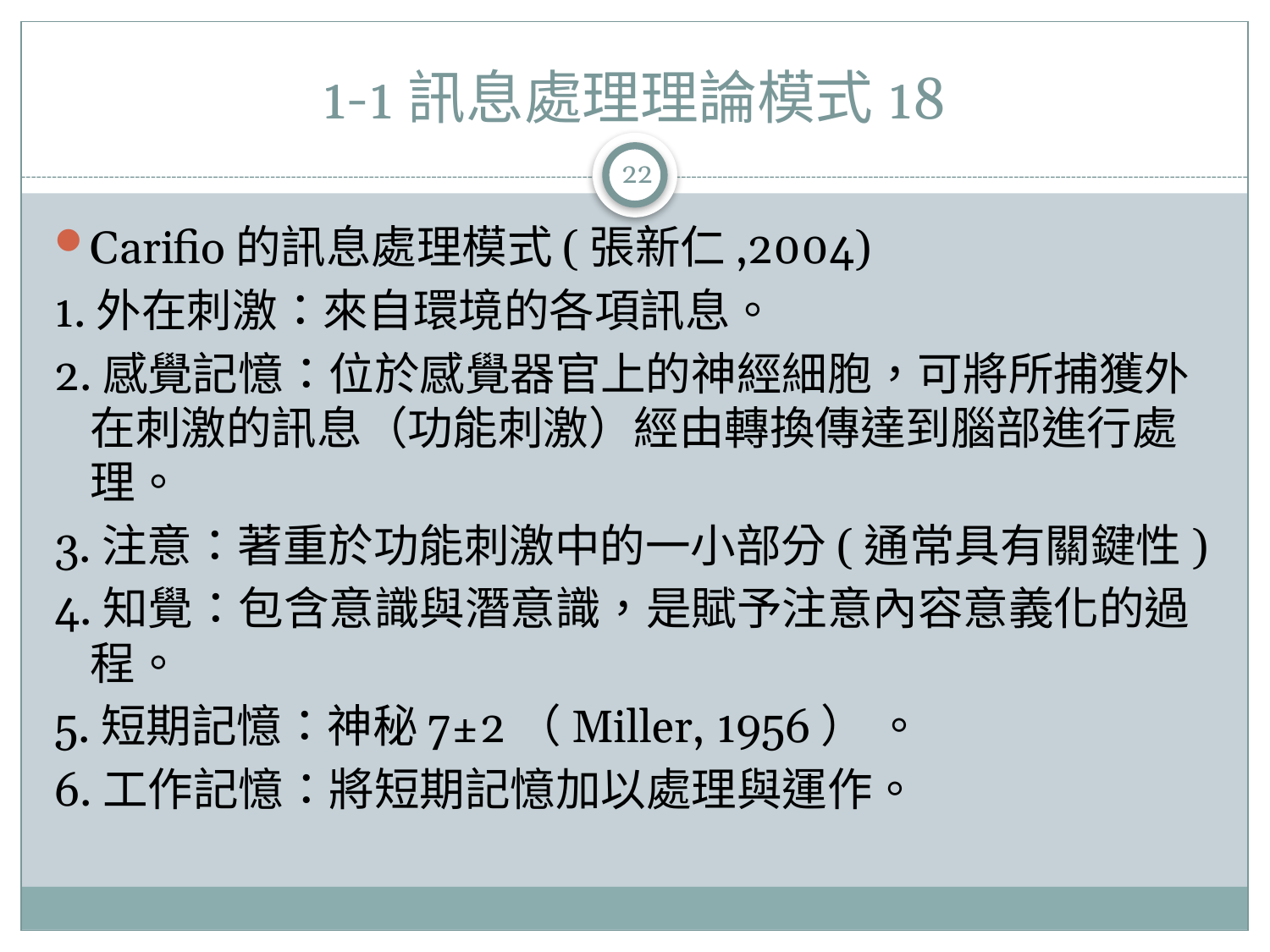

# 1-1訊息處理理論模式18
22
Carifio的訊息處理模式(張新仁,2004)
1.外在刺激：來自環境的各項訊息。
2.感覺記憶：位於感覺器官上的神經細胞，可將所捕獲外在刺激的訊息（功能刺激）經由轉換傳達到腦部進行處理。
3.注意：著重於功能刺激中的一小部分(通常具有關鍵性)
4.知覺：包含意識與潛意識，是賦予注意內容意義化的過程。
5.短期記憶：神秘7±2（Miller, 1956） 。
6.工作記憶：將短期記憶加以處理與運作。